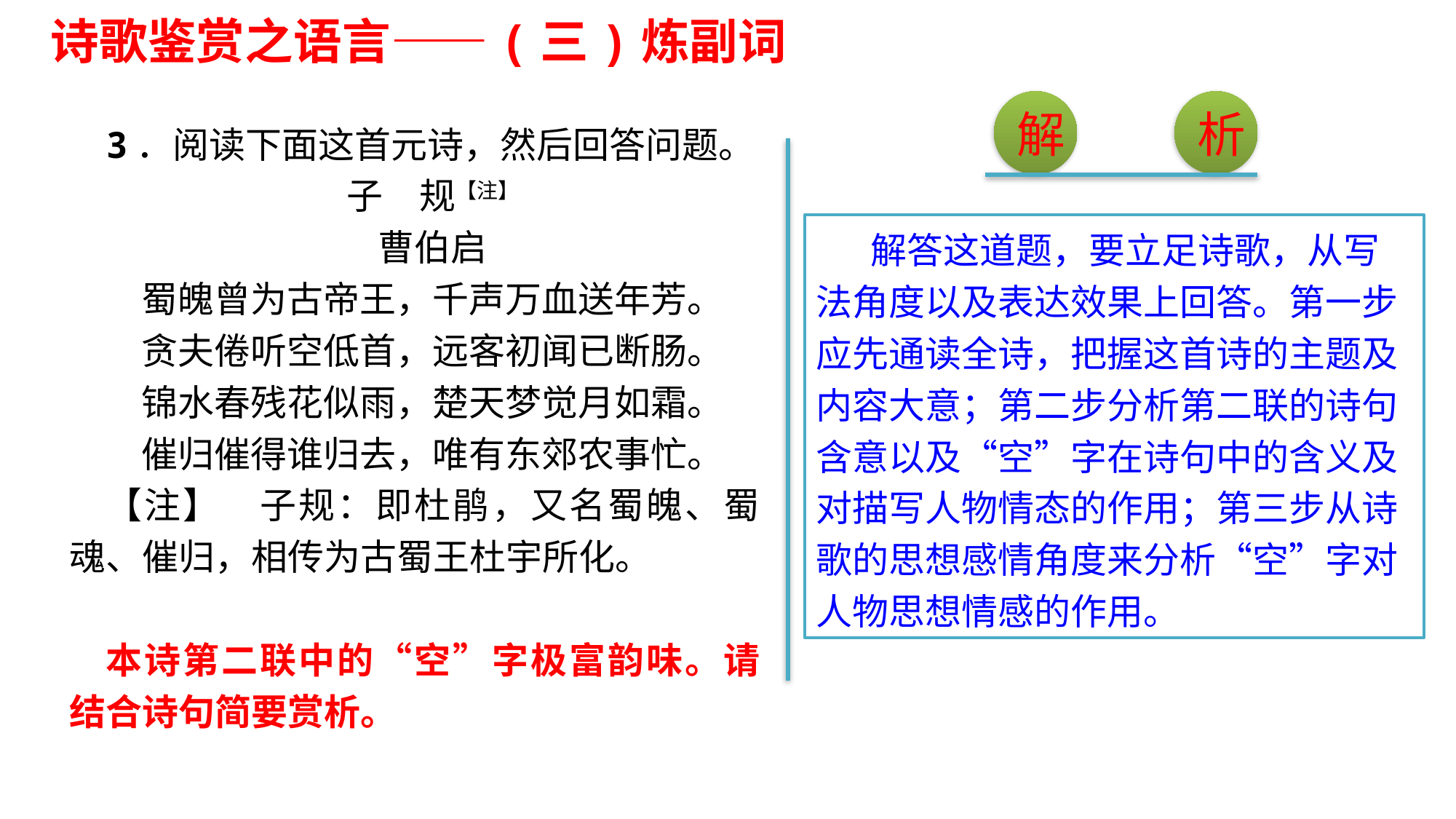

诗歌鉴赏之语言——(三)炼副词
解
析
3．阅读下面这首元诗，然后回答问题。
子　规【注】
曹伯启
蜀魄曾为古帝王，千声万血送年芳。
贪夫倦听空低首，远客初闻已断肠。
锦水春残花似雨，楚天梦觉月如霜。
催归催得谁归去，唯有东郊农事忙。
【注】　子规：即杜鹃，又名蜀魄、蜀魂、催归，相传为古蜀王杜宇所化。

本诗第二联中的“空”字极富韵味。请结合诗句简要赏析。
解答这道题，要立足诗歌，从写法角度以及表达效果上回答。第一步应先通读全诗，把握这首诗的主题及内容大意；第二步分析第二联的诗句含意以及“空”字在诗句中的含义及对描写人物情态的作用；第三步从诗歌的思想感情角度来分析“空”字对人物思想情感的作用。